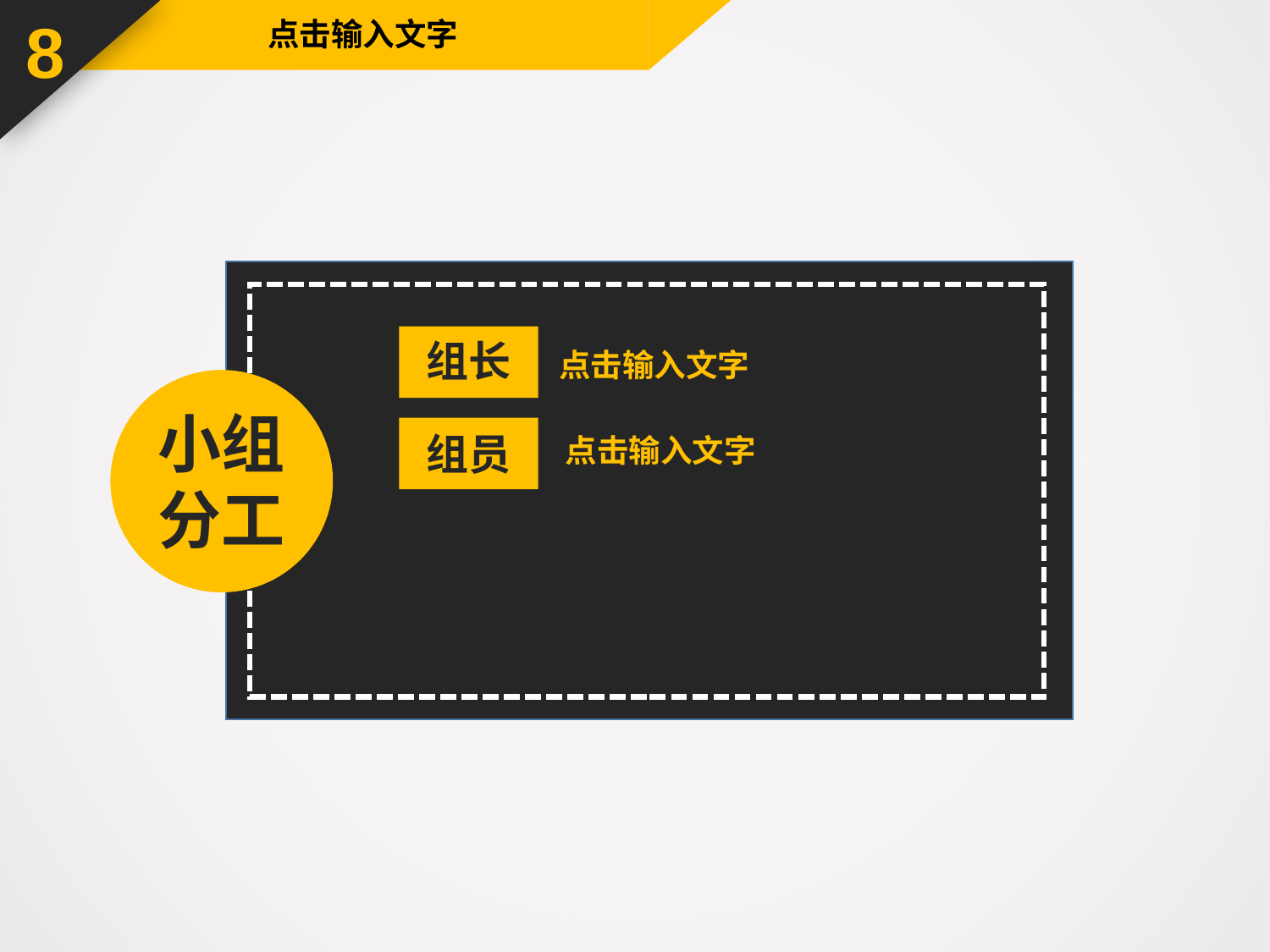

8
点击输入文字

组长
点击输入文字

小组
分工

组员
点击输入文字